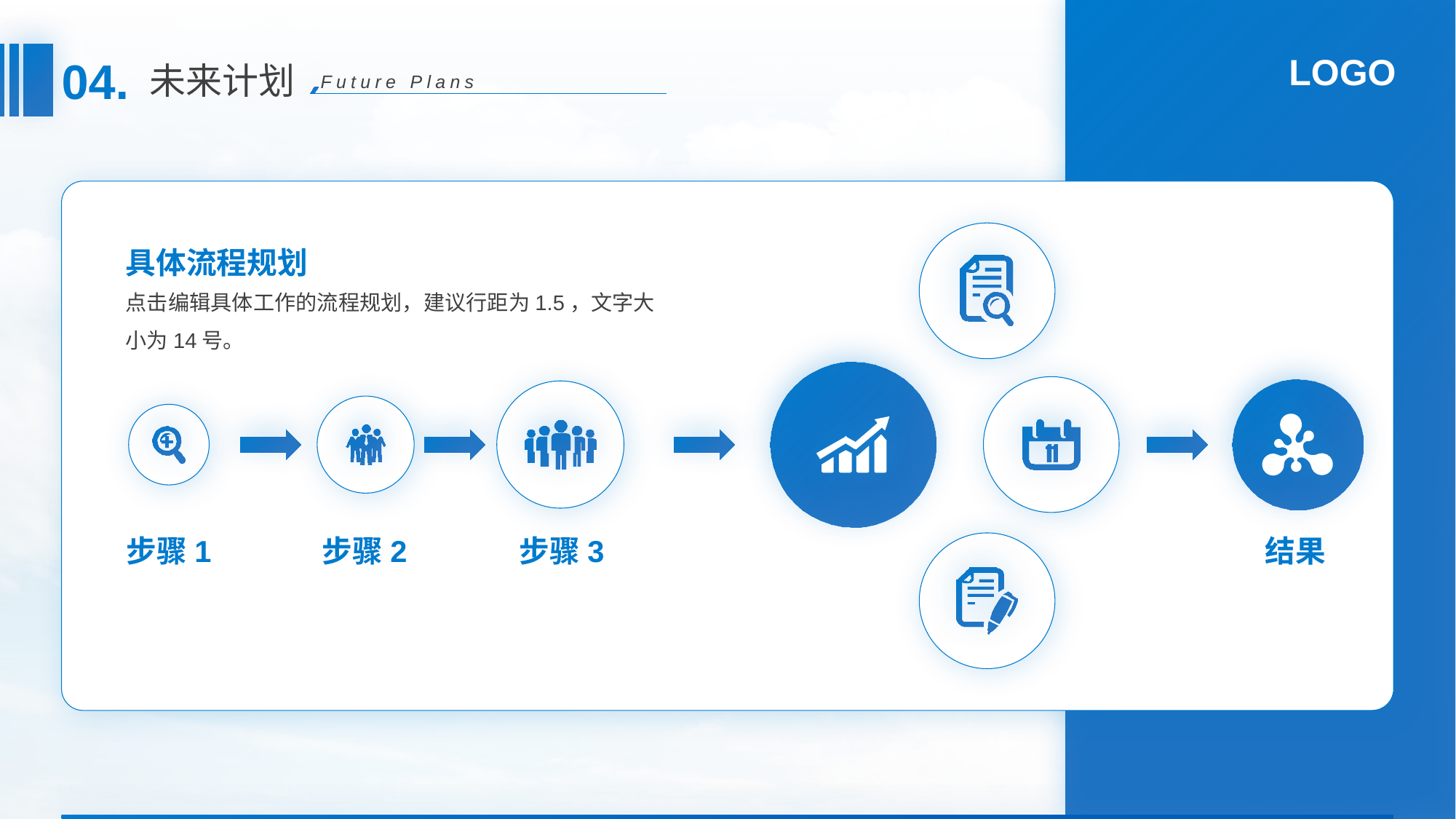

04.
未来计划
Future Plans

具体流程规划

点击编辑具体工作的流程规划，建议行距为1.5，文字大小为14号。

步骤1
步骤2
步骤3
结果